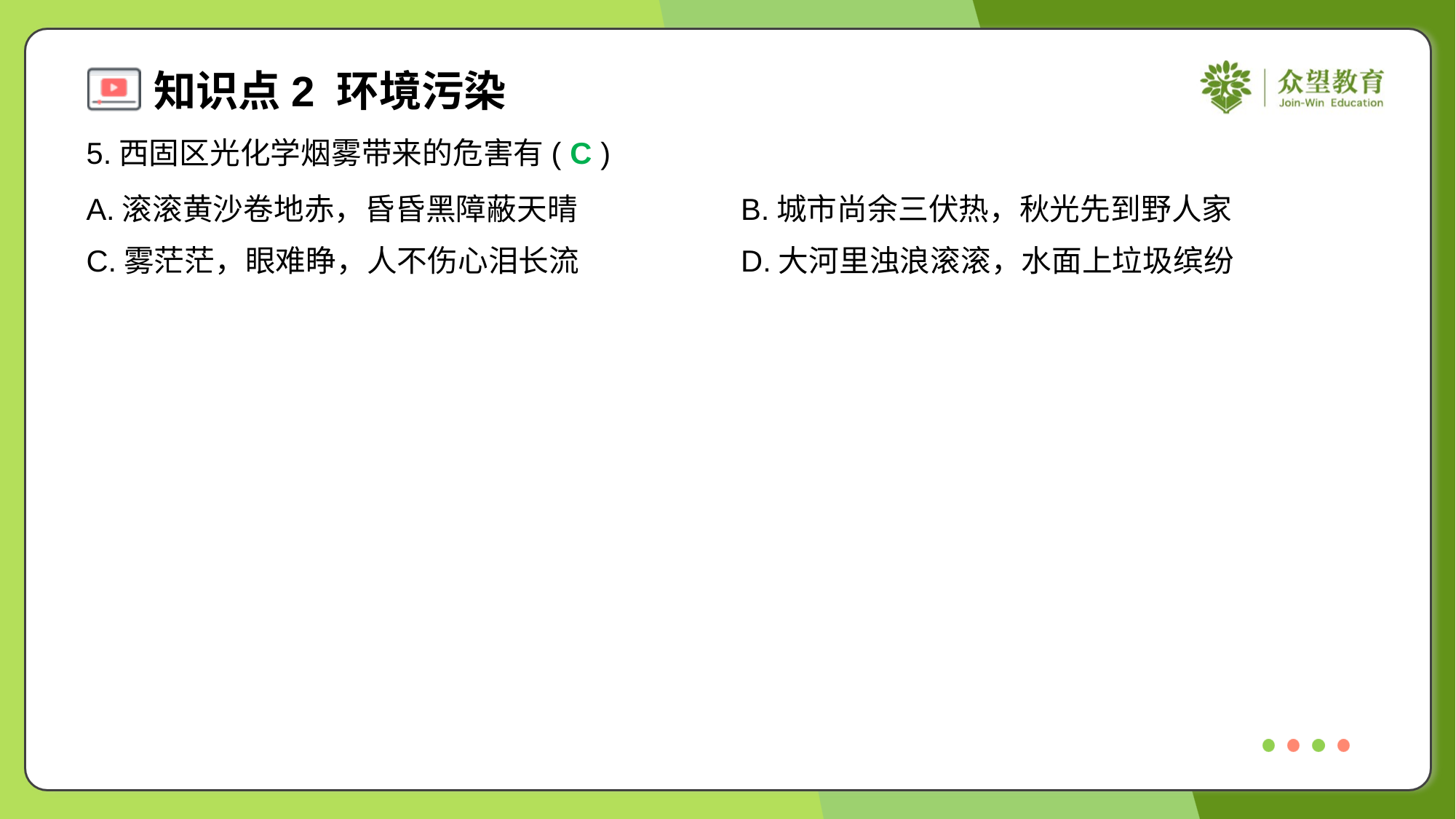

5.西固区光化学烟雾带来的危害有(     )
C
A.滚滚黄沙卷地赤，昏昏黑障蔽天晴	B.城市尚余三伏热，秋光先到野人家
C.雾茫茫，眼难睁，人不伤心泪长流	D.大河里浊浪滚滚，水面上垃圾缤纷